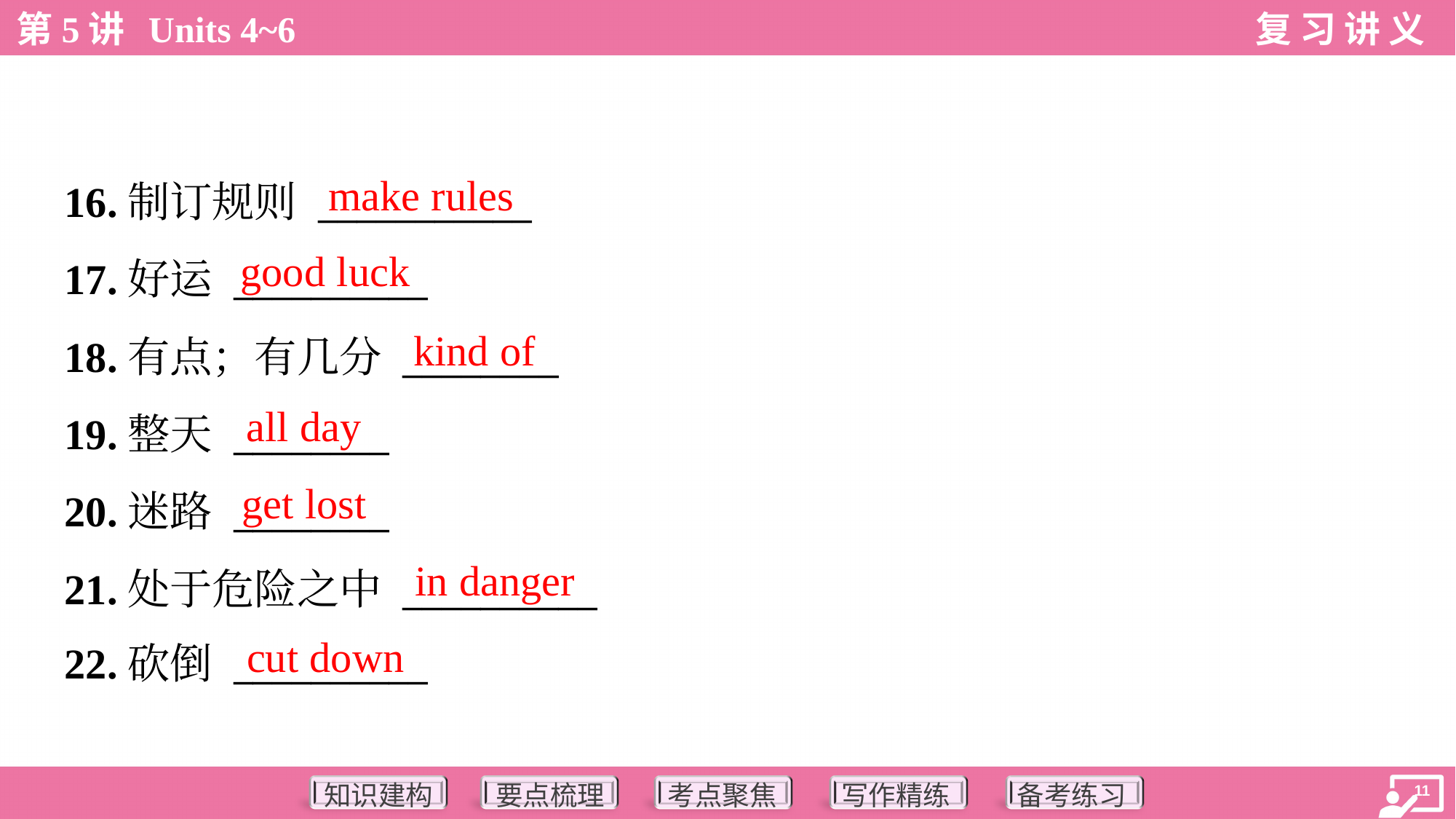

make rules
16.制订规则 ___________
17.好运 __________
18.有点；有几分 ________
19.整天 ________
20.迷路 ________
21.处于危险之中 __________
22.砍倒 __________
good luck
kind of
all day
get lost
in danger
cut down